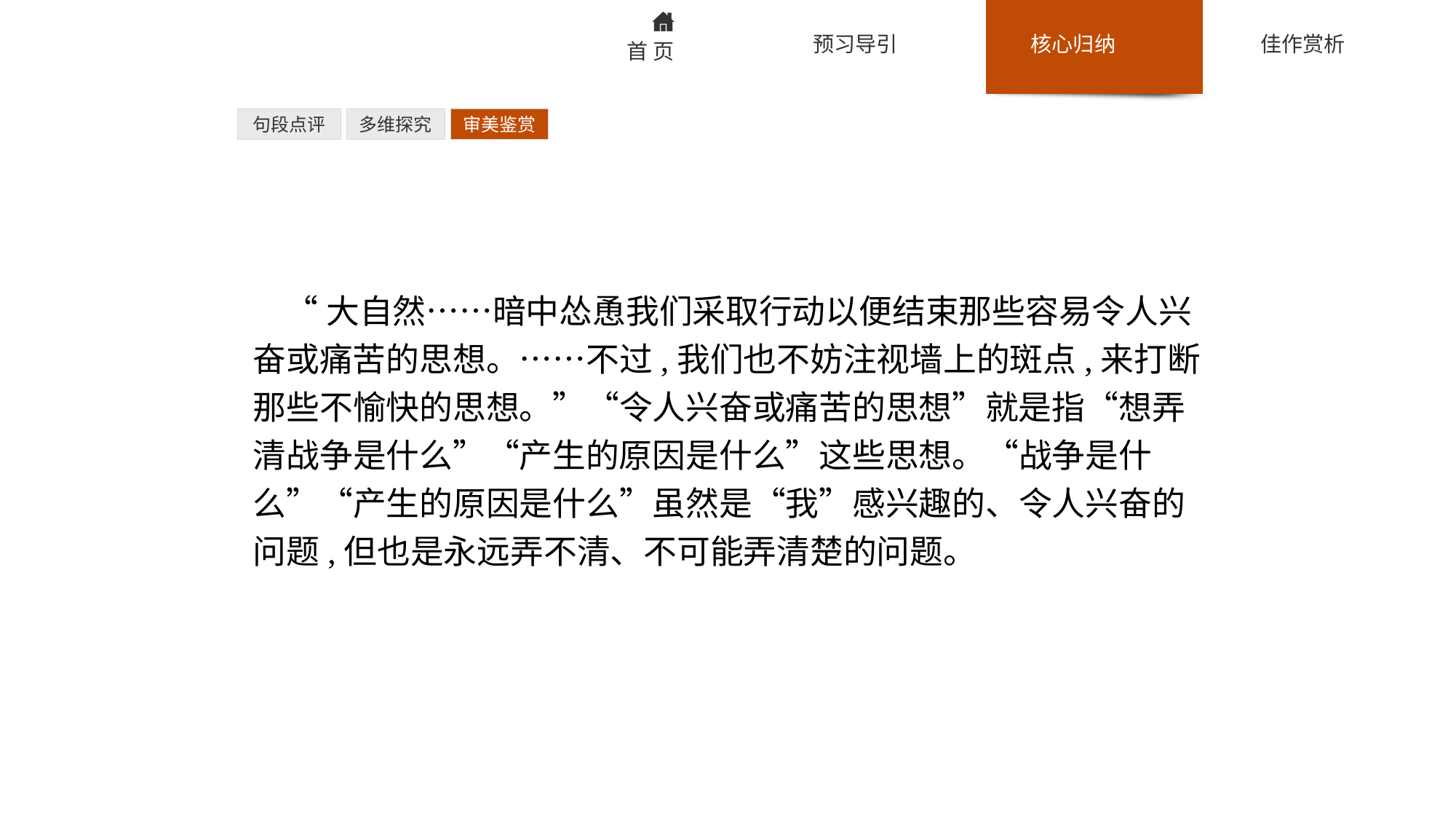

句段点评
多维探究
审美鉴赏
“大自然……暗中怂恿我们采取行动以便结束那些容易令人兴奋或痛苦的思想。……不过,我们也不妨注视墙上的斑点,来打断那些不愉快的思想。”“令人兴奋或痛苦的思想”就是指“想弄清战争是什么”“产生的原因是什么”这些思想。“战争是什么”“产生的原因是什么”虽然是“我”感兴趣的、令人兴奋的问题,但也是永远弄不清、不可能弄清楚的问题。